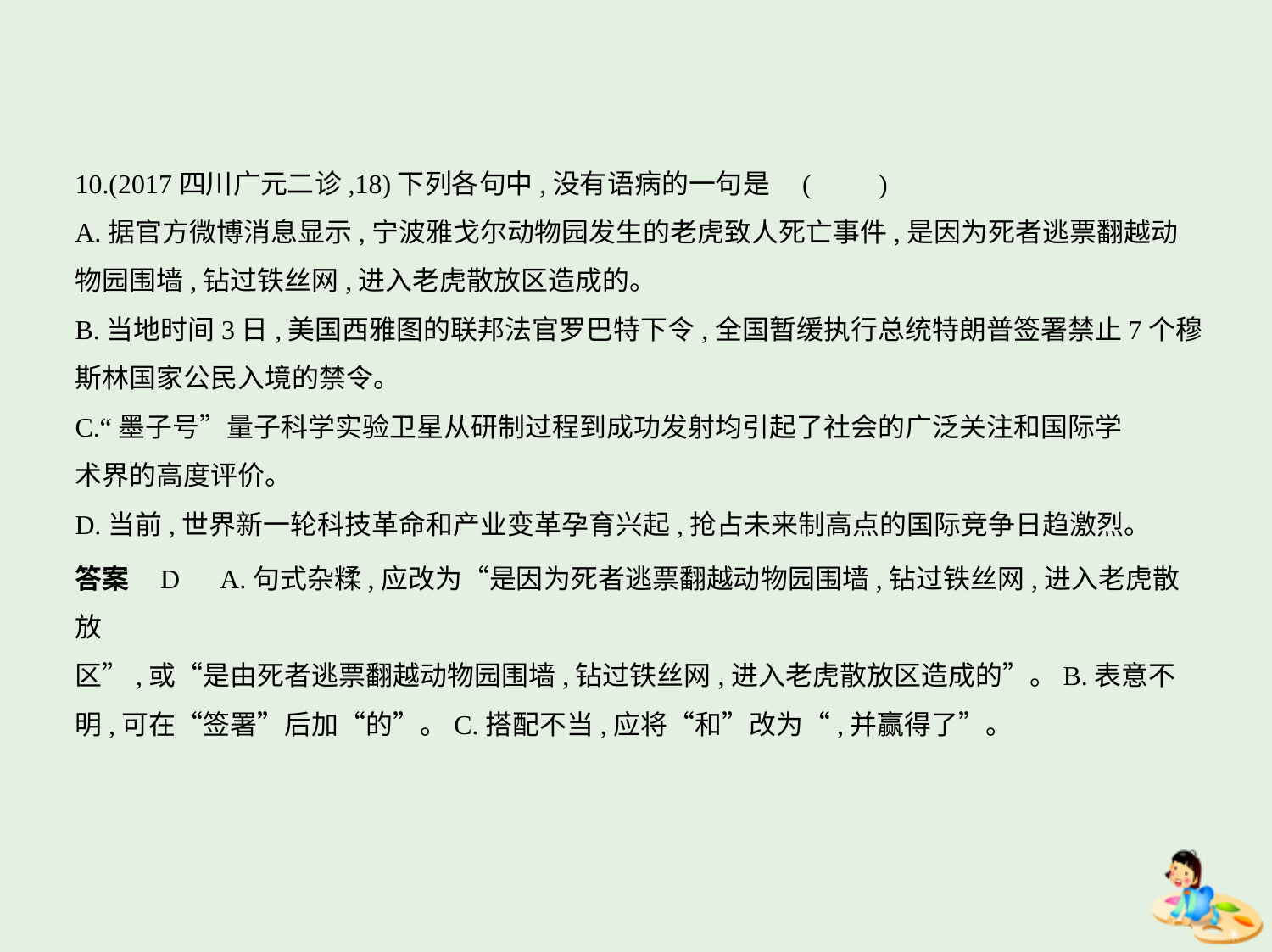

10.(2017四川广元二诊,18)下列各句中,没有语病的一句是 (　　)
A.据官方微博消息显示,宁波雅戈尔动物园发生的老虎致人死亡事件,是因为死者逃票翻越动
物园围墙,钻过铁丝网,进入老虎散放区造成的。
B.当地时间3日,美国西雅图的联邦法官罗巴特下令,全国暂缓执行总统特朗普签署禁止7个穆
斯林国家公民入境的禁令。
C.“墨子号”量子科学实验卫星从研制过程到成功发射均引起了社会的广泛关注和国际学
术界的高度评价。
D.当前,世界新一轮科技革命和产业变革孕育兴起,抢占未来制高点的国际竞争日趋激烈。
答案    D　A.句式杂糅,应改为“是因为死者逃票翻越动物园围墙,钻过铁丝网,进入老虎散放
区”,或“是由死者逃票翻越动物园围墙,钻过铁丝网,进入老虎散放区造成的”。B.表意不
明,可在“签署”后加“的”。C.搭配不当,应将“和”改为“,并赢得了”。